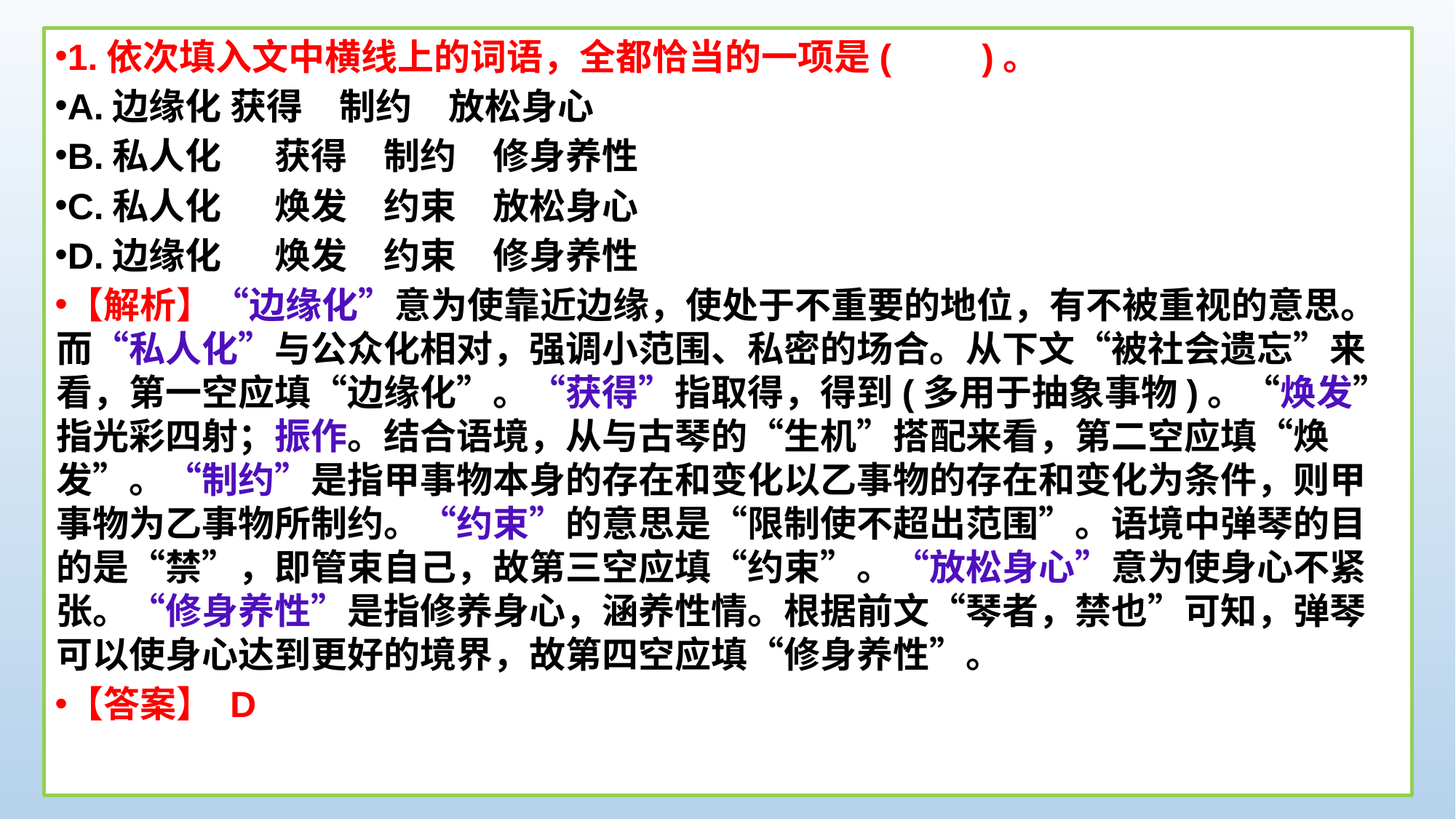

1.依次填入文中横线上的词语，全都恰当的一项是(　　)。
A.边缘化 获得　制约　放松身心
B.私人化	获得	制约	修身养性
C.私人化	焕发	约束	放松身心
D.边缘化	焕发	约束	修身养性
【解析】“边缘化”意为使靠近边缘，使处于不重要的地位，有不被重视的意思。而“私人化”与公众化相对，强调小范围、私密的场合。从下文“被社会遗忘”来看，第一空应填“边缘化”。“获得”指取得，得到(多用于抽象事物)。“焕发”指光彩四射；振作。结合语境，从与古琴的“生机”搭配来看，第二空应填“焕发”。“制约”是指甲事物本身的存在和变化以乙事物的存在和变化为条件，则甲事物为乙事物所制约。“约束”的意思是“限制使不超出范围”。语境中弹琴的目的是“禁”，即管束自己，故第三空应填“约束”。“放松身心”意为使身心不紧张。“修身养性”是指修养身心，涵养性情。根据前文“琴者，禁也”可知，弹琴可以使身心达到更好的境界，故第四空应填“修身养性”。
【答案】 D